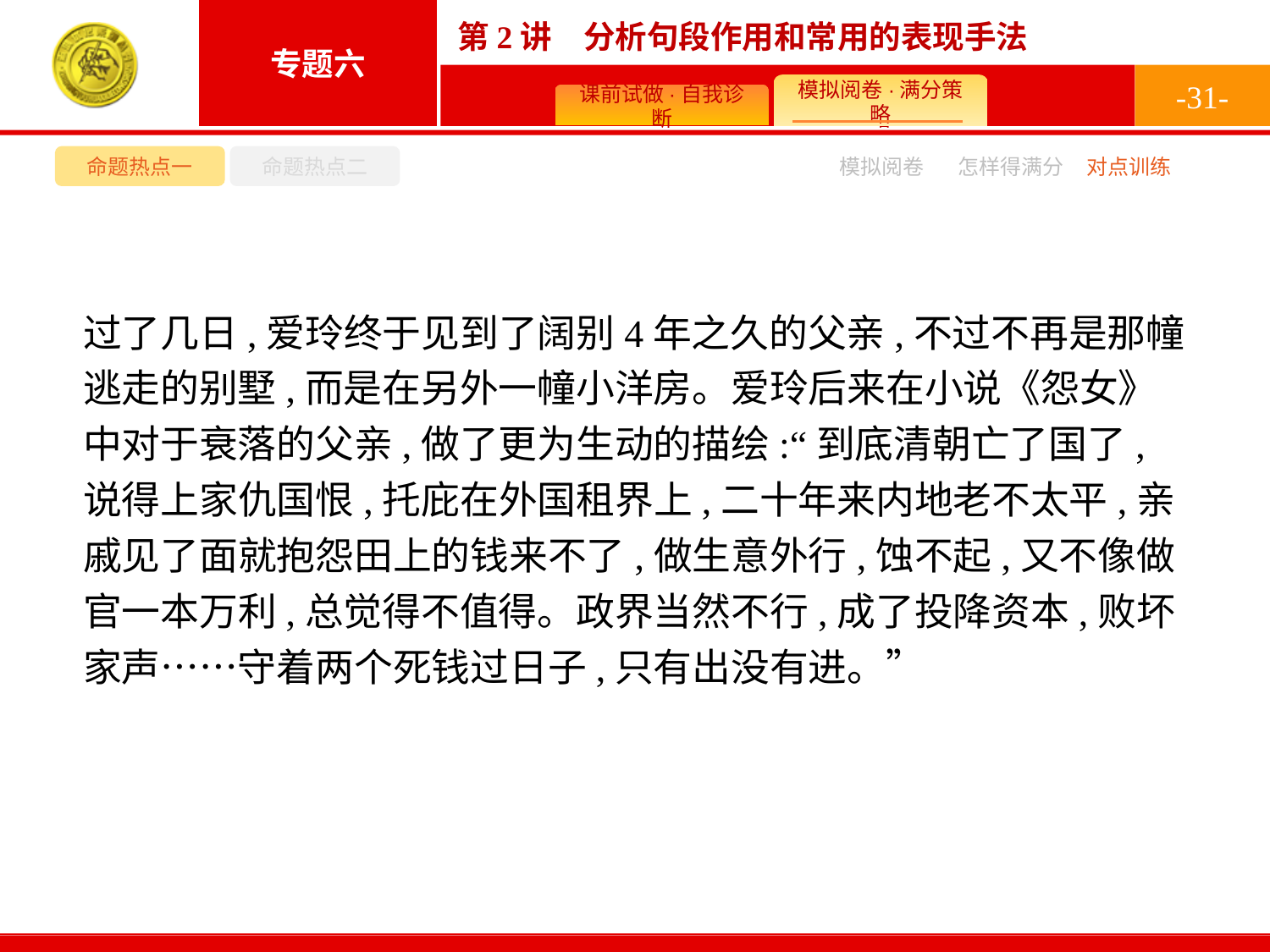

-31-
命题热点一
命题热点二
模拟阅卷
怎样得满分
对点训练
过了几日,爱玲终于见到了阔别4年之久的父亲,不过不再是那幢逃走的别墅,而是在另外一幢小洋房。爱玲后来在小说《怨女》中对于衰落的父亲,做了更为生动的描绘:“到底清朝亡了国了,说得上家仇国恨,托庇在外国租界上,二十年来内地老不太平,亲戚见了面就抱怨田上的钱来不了,做生意外行,蚀不起,又不像做官一本万利,总觉得不值得。政界当然不行,成了投降资本,败坏家声……守着两个死钱过日子,只有出没有进。”